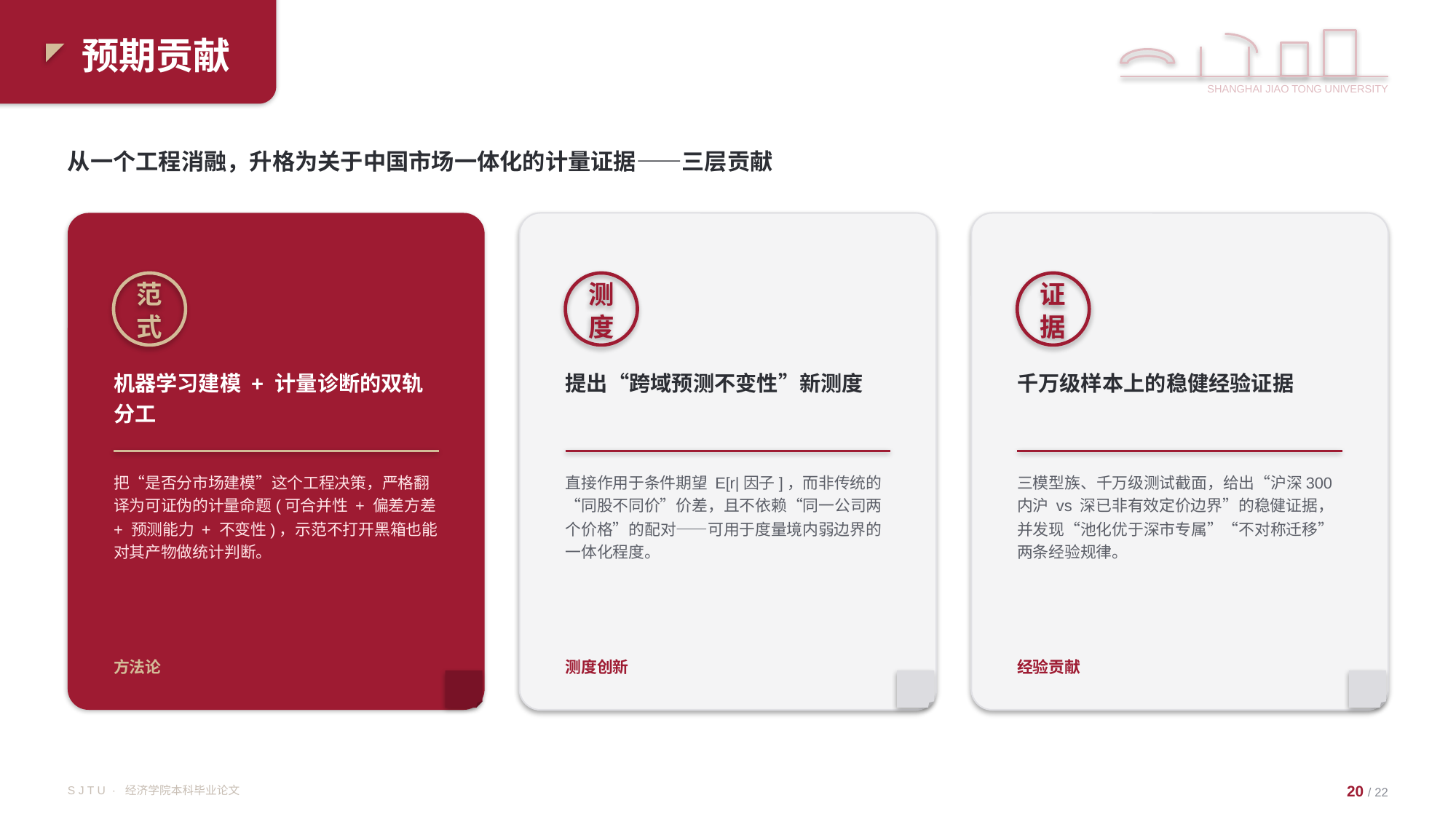

预期贡献

SHANGHAI JIAO TONG UNIVERSITY
从一个工程消融，升格为关于中国市场一体化的计量证据——三层贡献

范式
测度
证据
机器学习建模 + 计量诊断的双轨分工
提出“跨域预测不变性”新测度
千万级样本上的稳健经验证据
把“是否分市场建模”这个工程决策，严格翻译为可证伪的计量命题(可合并性 + 偏差方差 + 预测能力 + 不变性)，示范不打开黑箱也能对其产物做统计判断。
直接作用于条件期望 E[r|因子]，而非传统的“同股不同价”价差，且不依赖“同一公司两个价格”的配对——可用于度量境内弱边界的一体化程度。
三模型族、千万级测试截面，给出“沪深300内沪 vs 深已非有效定价边界”的稳健证据，并发现“池化优于深市专属”“不对称迁移”两条经验规律。
方法论
测度创新
经验贡献

S J T U  ·  经济学院本科毕业论文
20 / 22